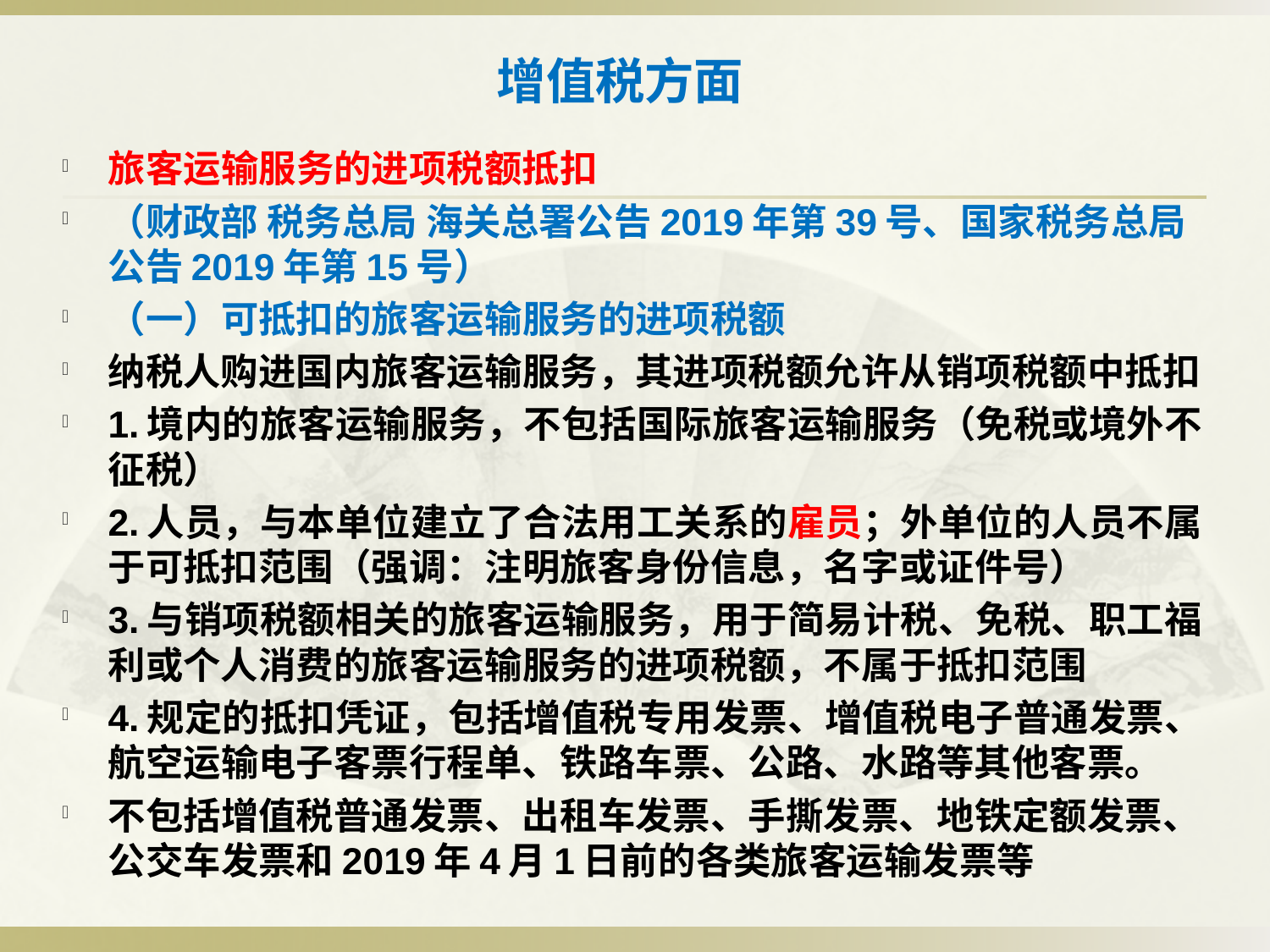

# 增值税方面
旅客运输服务的进项税额抵扣
（财政部 税务总局 海关总署公告2019年第39号、国家税务总局公告2019年第15号）
（一）可抵扣的旅客运输服务的进项税额
纳税人购进国内旅客运输服务，其进项税额允许从销项税额中抵扣
1.境内的旅客运输服务，不包括国际旅客运输服务（免税或境外不征税）
2.人员，与本单位建立了合法用工关系的雇员；外单位的人员不属于可抵扣范围（强调：注明旅客身份信息，名字或证件号）
3.与销项税额相关的旅客运输服务，用于简易计税、免税、职工福利或个人消费的旅客运输服务的进项税额，不属于抵扣范围
4.规定的抵扣凭证，包括增值税专用发票、增值税电子普通发票、航空运输电子客票行程单、铁路车票、公路、水路等其他客票。
不包括增值税普通发票、出租车发票、手撕发票、地铁定额发票、公交车发票和2019年4月1日前的各类旅客运输发票等